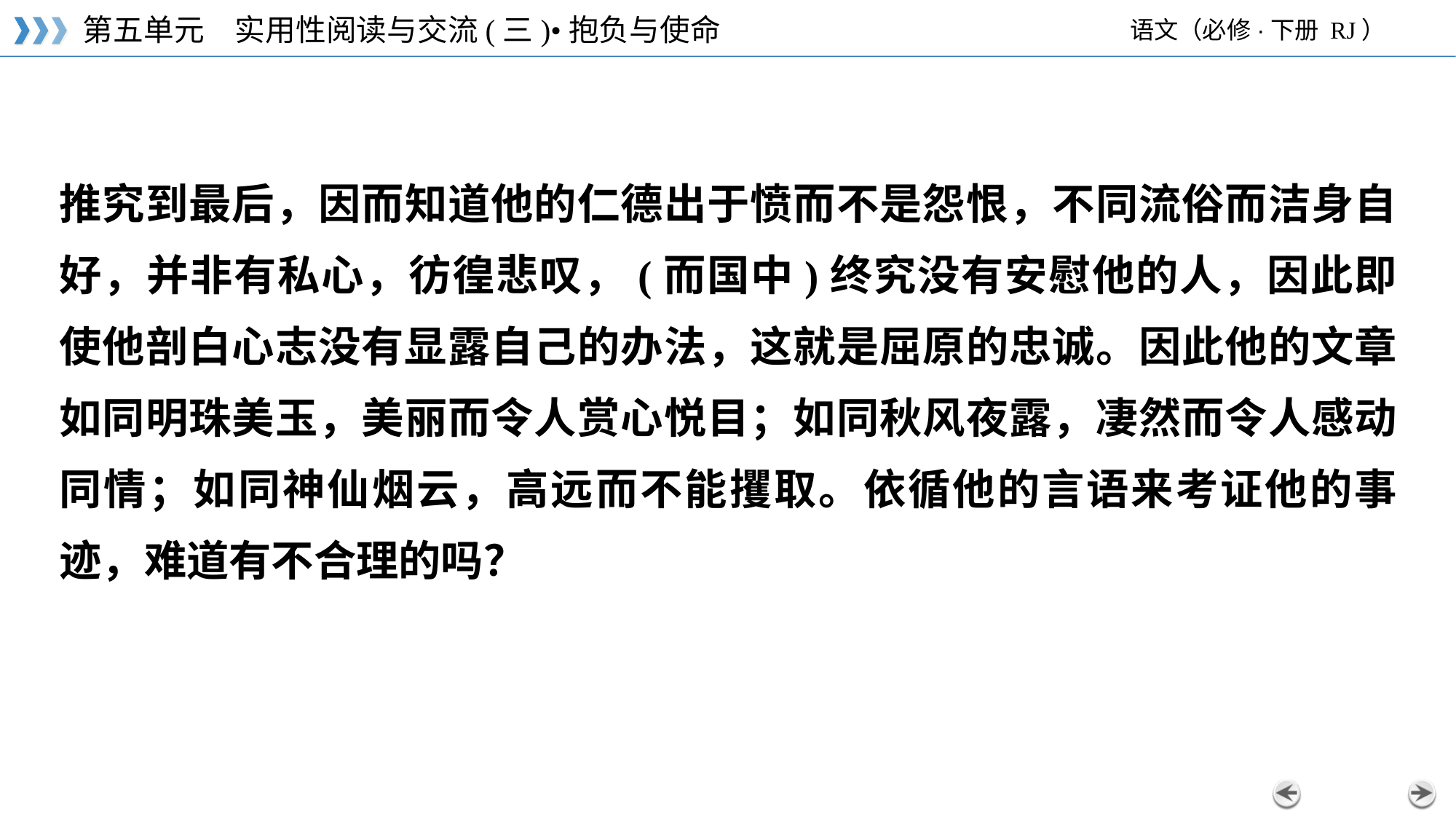

推究到最后，因而知道他的仁德出于愤而不是怨恨，不同流俗而洁身自好，并非有私心，彷徨悲叹，(而国中)终究没有安慰他的人，因此即使他剖白心志没有显露自己的办法，这就是屈原的忠诚。因此他的文章如同明珠美玉，美丽而令人赏心悦目；如同秋风夜露，凄然而令人感动同情；如同神仙烟云，高远而不能攫取。依循他的言语来考证他的事迹，难道有不合理的吗？